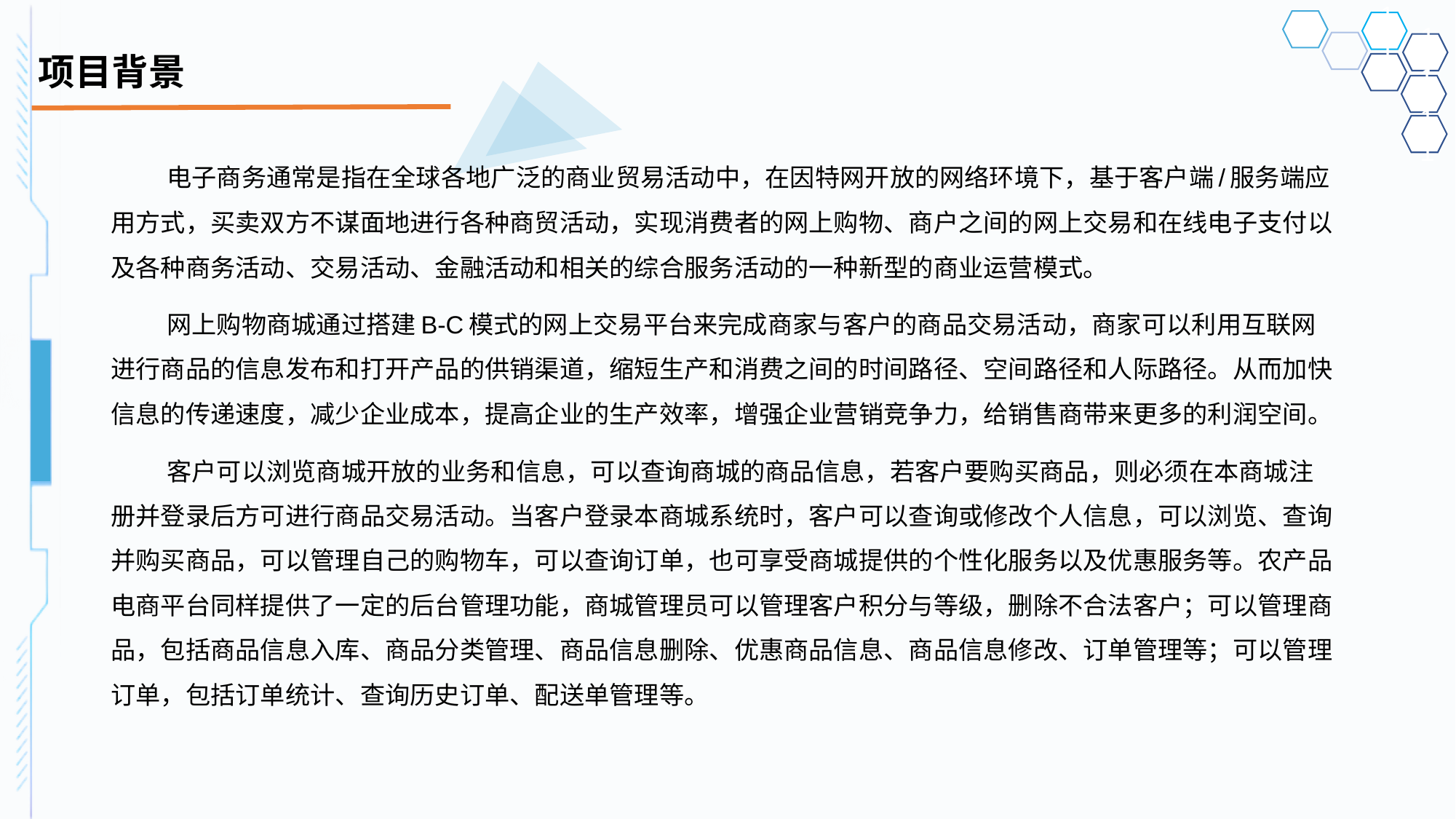

# 项目背景

电子商务通常是指在全球各地广泛的商业贸易活动中，在因特网开放的网络环境下，基于客户端/服务端应用方式，买卖双方不谋面地进行各种商贸活动，实现消费者的网上购物、商户之间的网上交易和在线电子支付以及各种商务活动、交易活动、金融活动和相关的综合服务活动的一种新型的商业运营模式。
网上购物商城通过搭建B-C模式的网上交易平台来完成商家与客户的商品交易活动，商家可以利用互联网进行商品的信息发布和打开产品的供销渠道，缩短生产和消费之间的时间路径、空间路径和人际路径。从而加快信息的传递速度，减少企业成本，提高企业的生产效率，增强企业营销竞争力，给销售商带来更多的利润空间。
客户可以浏览商城开放的业务和信息，可以查询商城的商品信息，若客户要购买商品，则必须在本商城注册并登录后方可进行商品交易活动。当客户登录本商城系统时，客户可以查询或修改个人信息，可以浏览、查询并购买商品，可以管理自己的购物车，可以查询订单，也可享受商城提供的个性化服务以及优惠服务等。农产品电商平台同样提供了一定的后台管理功能，商城管理员可以管理客户积分与等级，删除不合法客户；可以管理商品，包括商品信息入库、商品分类管理、商品信息删除、优惠商品信息、商品信息修改、订单管理等；可以管理订单，包括订单统计、查询历史订单、配送单管理等。